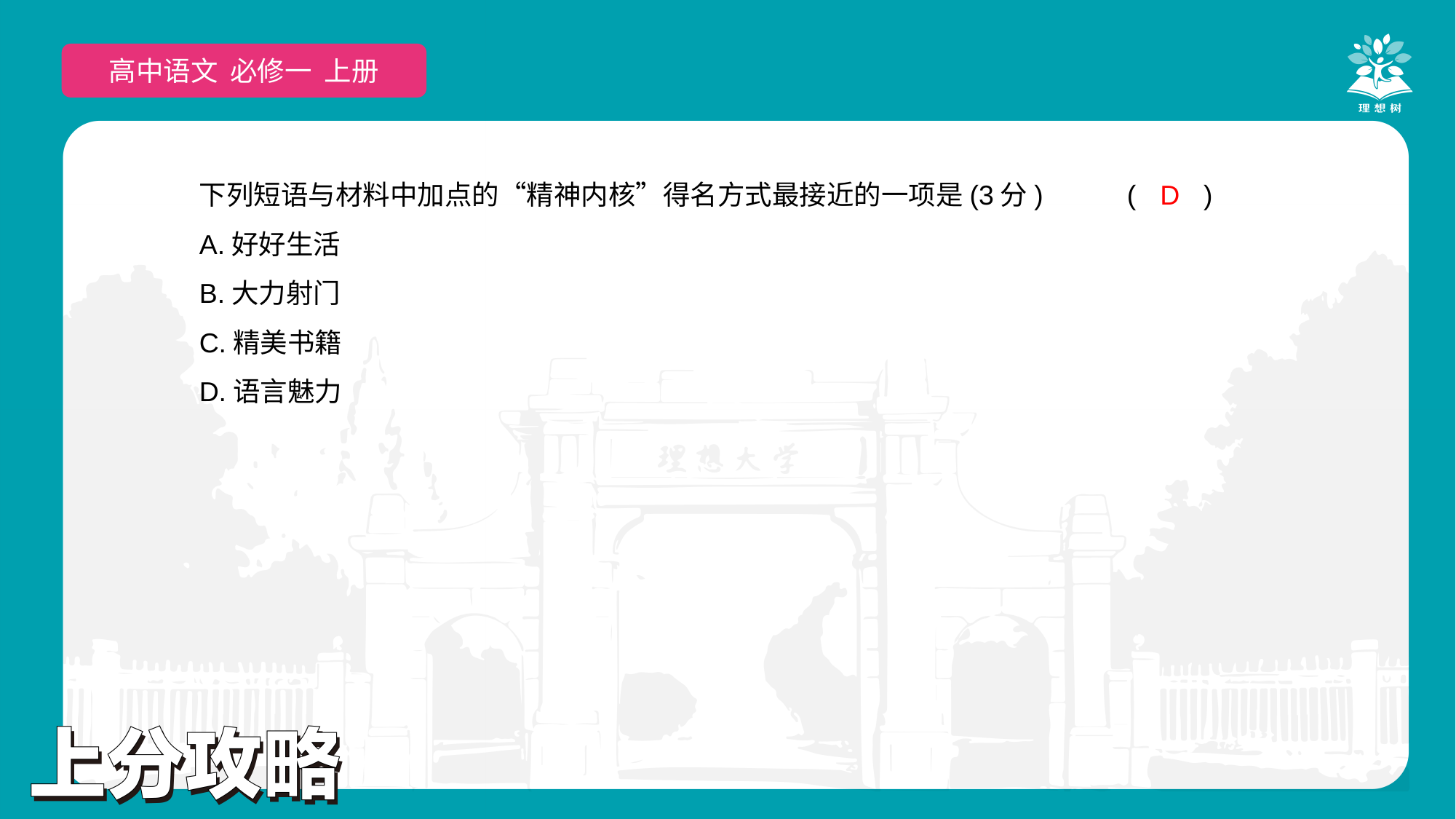

高中语文  必修一  上册
下列短语与材料中加点的“精神内核”得名方式最接近的一项是(3分)	(　　)
A.好好生活
B.大力射门
C.精美书籍
D.语言魅力
D